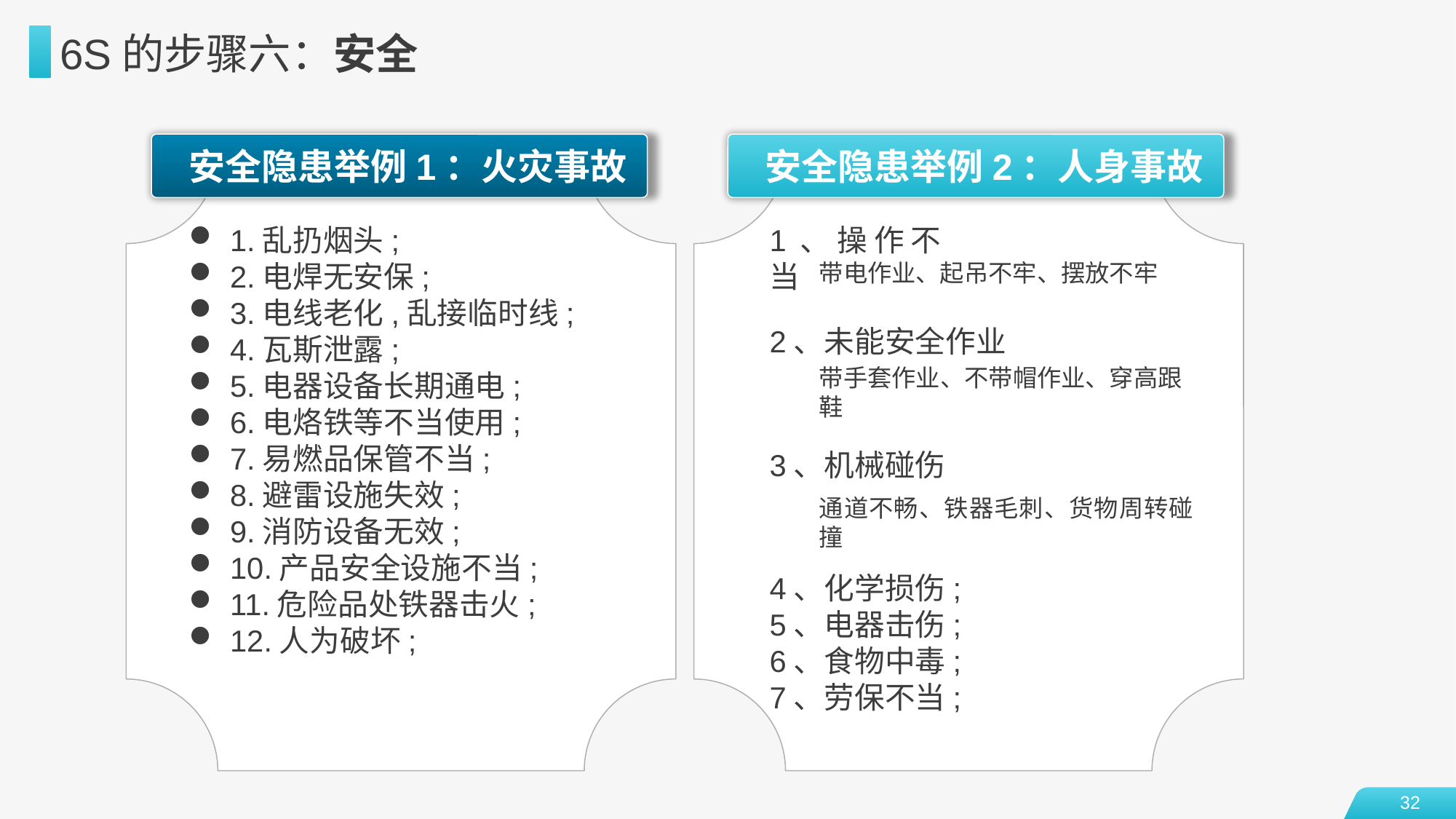

6S的步骤六：安全

安全隐患举例1：火灾事故

安全隐患举例2：人身事故

1、操作不当
1.乱扔烟头;
2.电焊无安保;
3.电线老化,乱接临时线;
4.瓦斯泄露;
5.电器设备长期通电;
6.电烙铁等不当使用;
7.易燃品保管不当;
8.避雷设施失效;
9.消防设备无效;
10.产品安全设施不当;
11.危险品处铁器击火;
12.人为破坏;

带电作业、起吊不牢、摆放不牢
2、未能安全作业
带手套作业、不带帽作业、穿高跟鞋
3、机械碰伤
通道不畅、铁器毛刺、货物周转碰撞
4、化学损伤;
5、电器击伤;
6、食物中毒;
7、劳保不当;